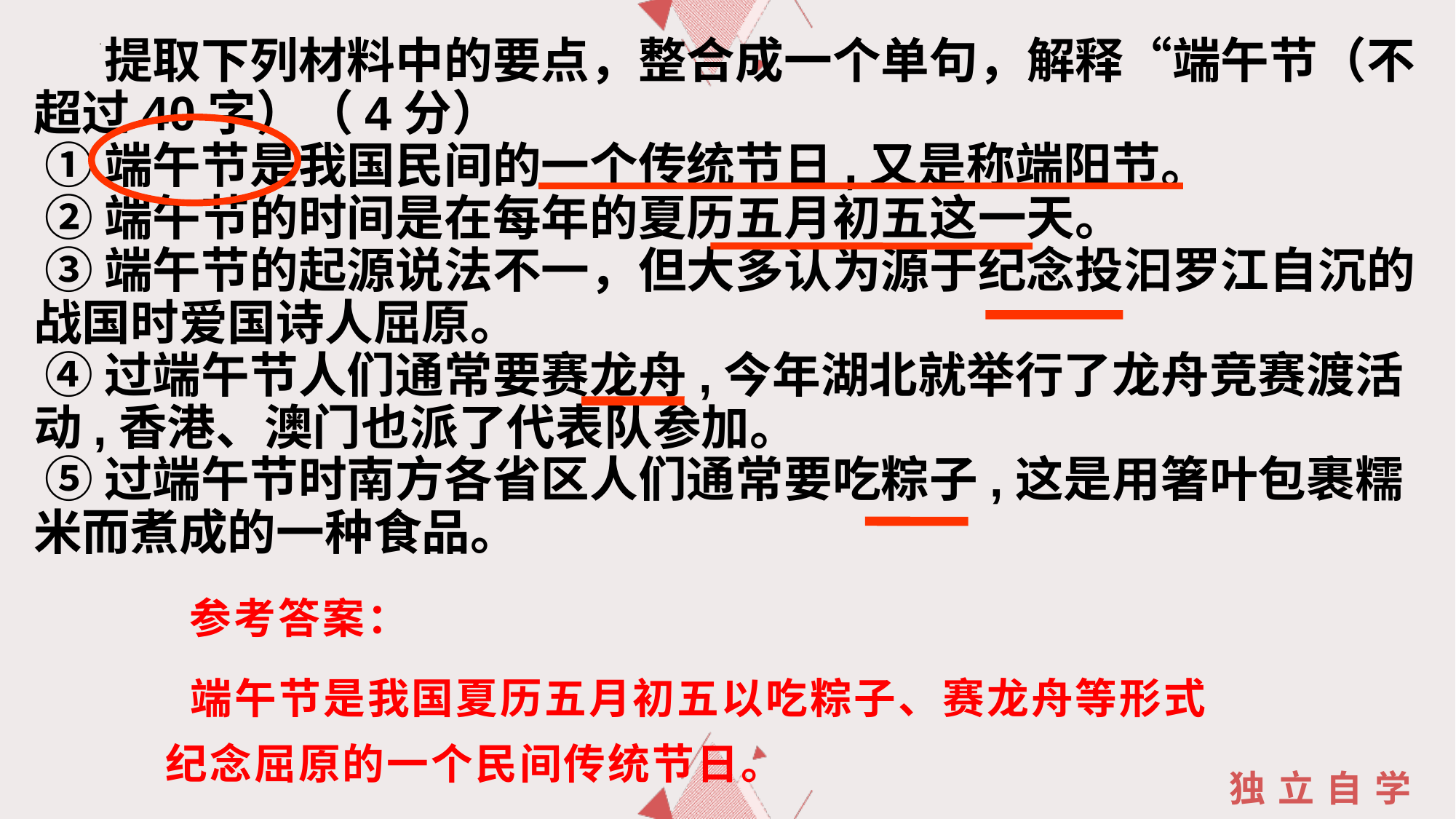

提取下列材料中的要点，整合成一个单句，解释“端午节（不超过40字）（4分）
 ① 端午节是我国民间的一个传统节日,又是称端阳节。
 ② 端午节的时间是在每年的夏历五月初五这一天。
 ③ 端午节的起源说法不一，但大多认为源于纪念投汩罗江自沉的战国时爱国诗人屈原。
 ④ 过端午节人们通常要赛龙舟,今年湖北就举行了龙舟竞赛渡活动,香港、澳门也派了代表队参加。
 ⑤ 过端午节时南方各省区人们通常要吃粽子,这是用箸叶包裹糯米而煮成的一种食品。

　参考答案：
   端午节是我国夏历五月初五以吃粽子、赛龙舟等形式纪念屈原的一个民间传统节日。
独立自学